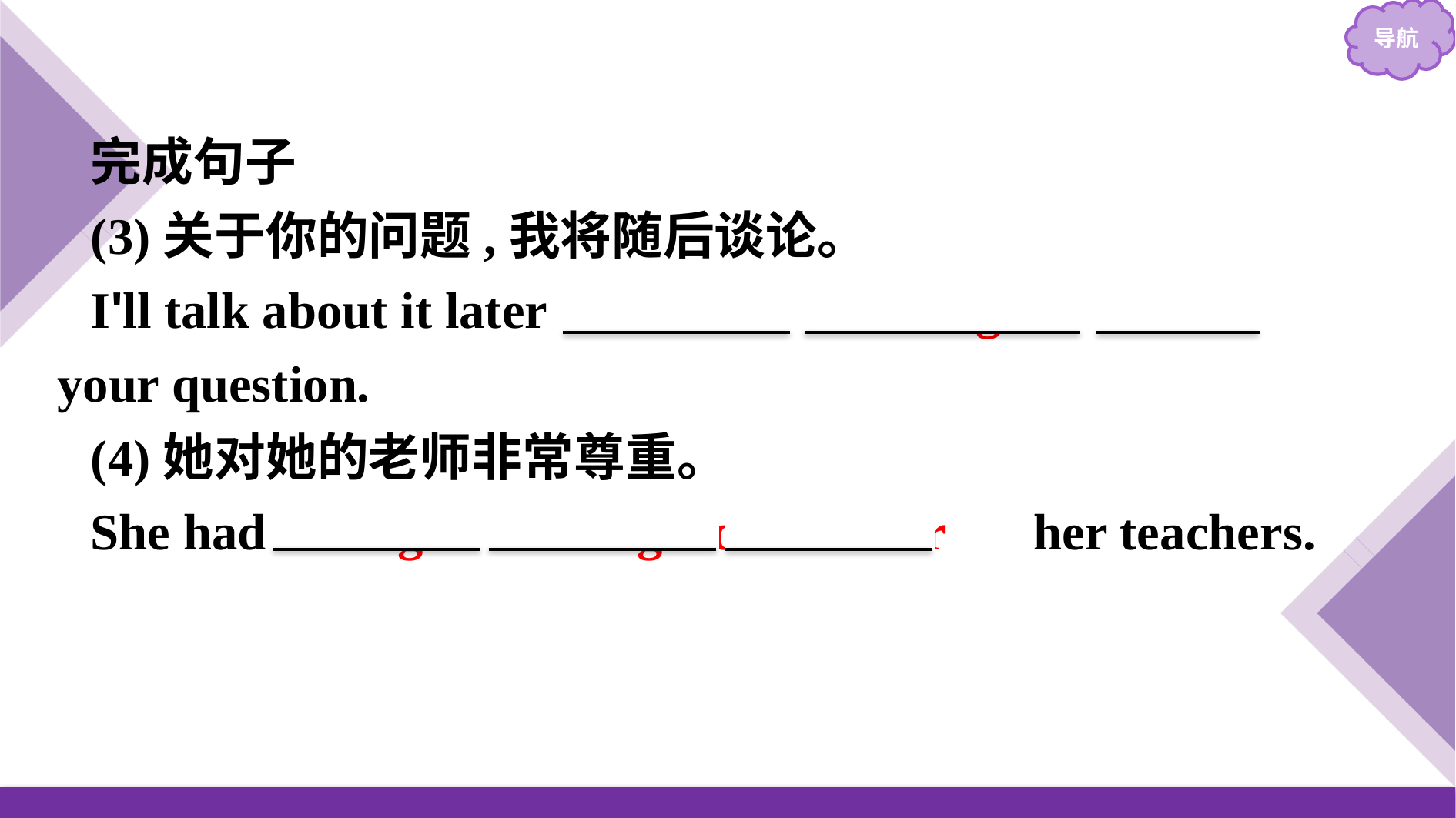

完成句子
(3)关于你的问题,我将随后谈论。
I'll talk about it later 　with/in　 　regard　 　to　 your question.
(4)她对她的老师非常尊重。
She had 　high　 　regard　 　for　 her teachers.